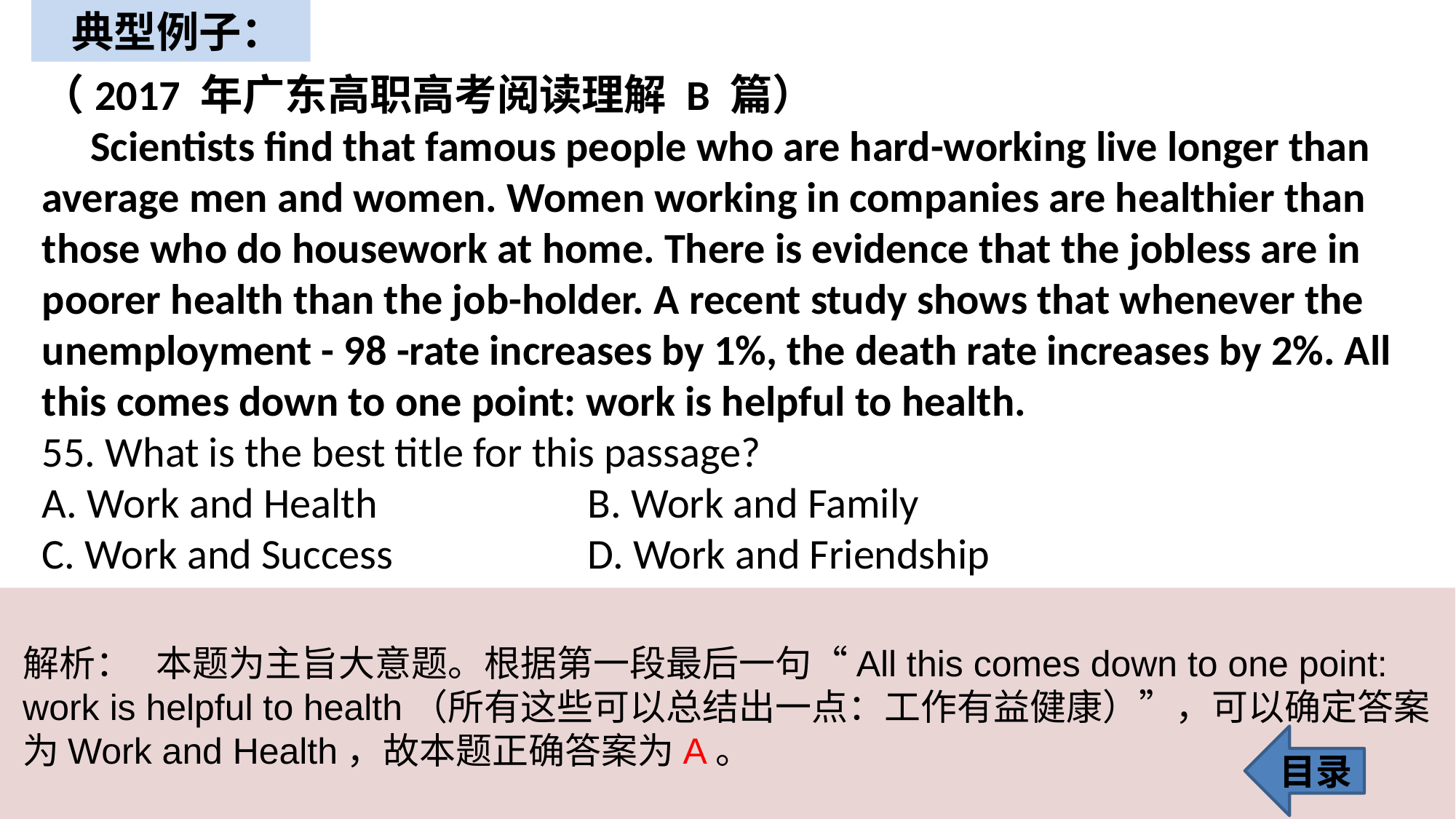

典型例子：
（2017 年广东高职高考阅读理解 B 篇）
     Scientists find that famous people who are hard-working live longer than average men and women. Women working in companies are healthier than those who do housework at home. There is evidence that the jobless are in poorer health than the job-holder. A recent study shows that whenever the unemployment - 98 -rate increases by 1%, the death rate increases by 2%. All this comes down to one point: work is helpful to health.
55. What is the best title for this passage?
A. Work and Health                 	B. Work and Family
C. Work and Success 		D. Work and Friendship

解析：   本题为主旨大意题。根据第一段最后一句“All this comes down to one point: work is helpful to health（所有这些可以总结出一点：工作有益健康）”，可以确定答案为Work and Health，故本题正确答案为A。
目录
16